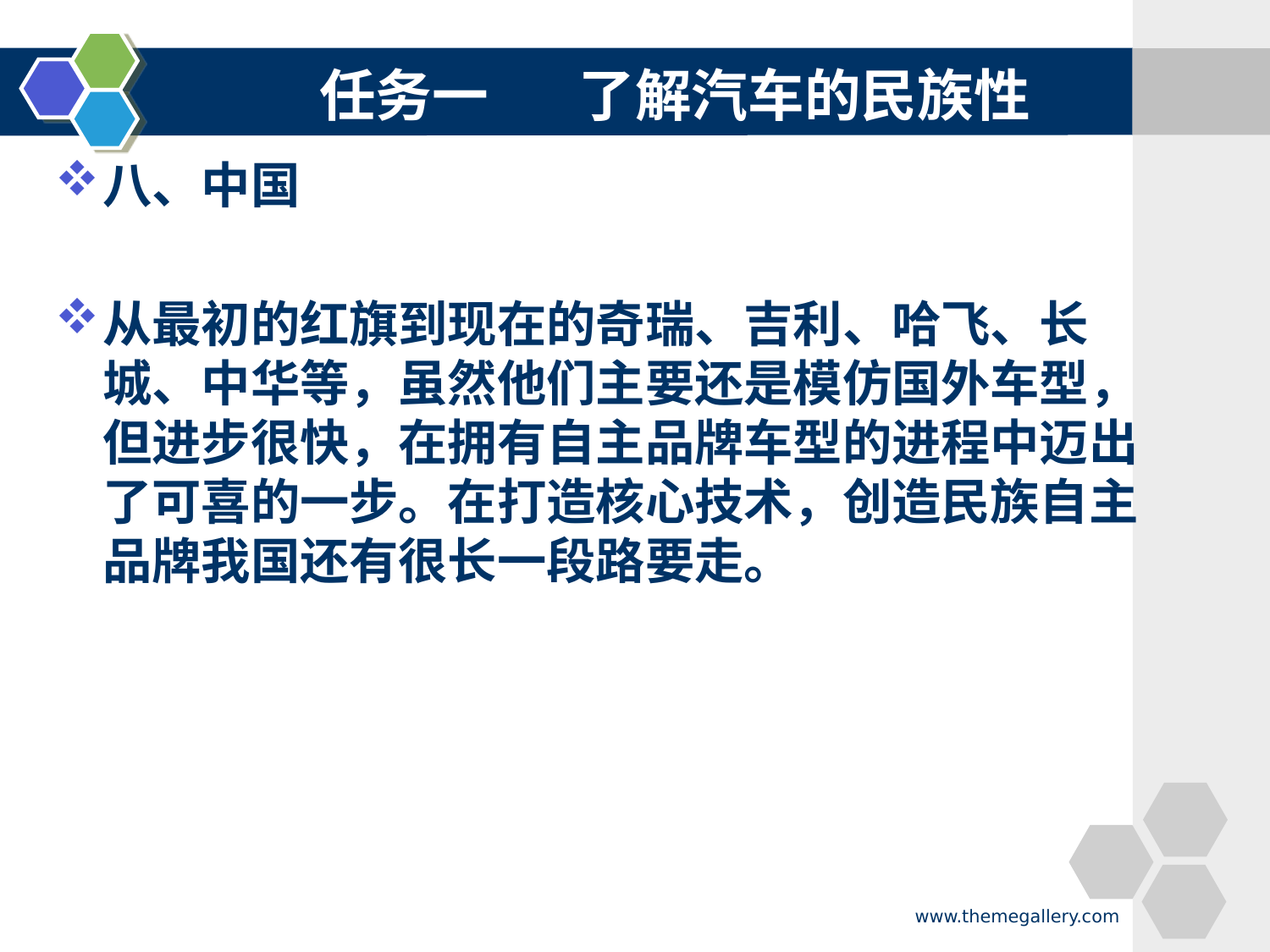

#
任务一       了解汽车的民族性
八、中国

从最初的红旗到现在的奇瑞、吉利、哈飞、长城、中华等，虽然他们主要还是模仿国外车型，但进步很快，在拥有自主品牌车型的进程中迈出了可喜的一步。在打造核心技术，创造民族自主品牌我国还有很长一段路要走。
www.themegallery.com